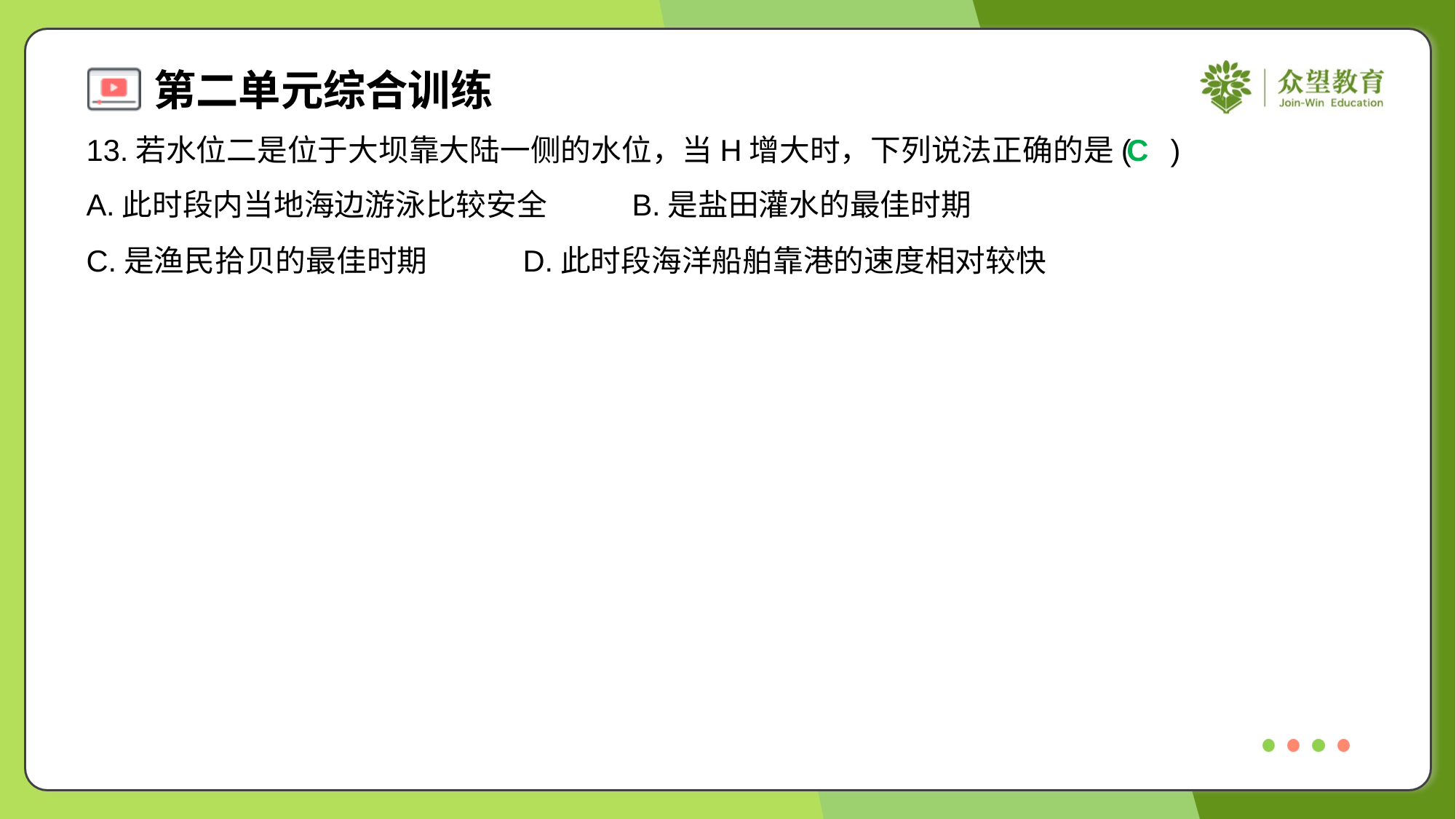

13.若水位二是位于大坝靠大陆一侧的水位，当H增大时，下列说法正确的是(     )
C
A.此时段内当地海边游泳比较安全	B.是盐田灌水的最佳时期
C.是渔民拾贝的最佳时期	D.此时段海洋船舶靠港的速度相对较快